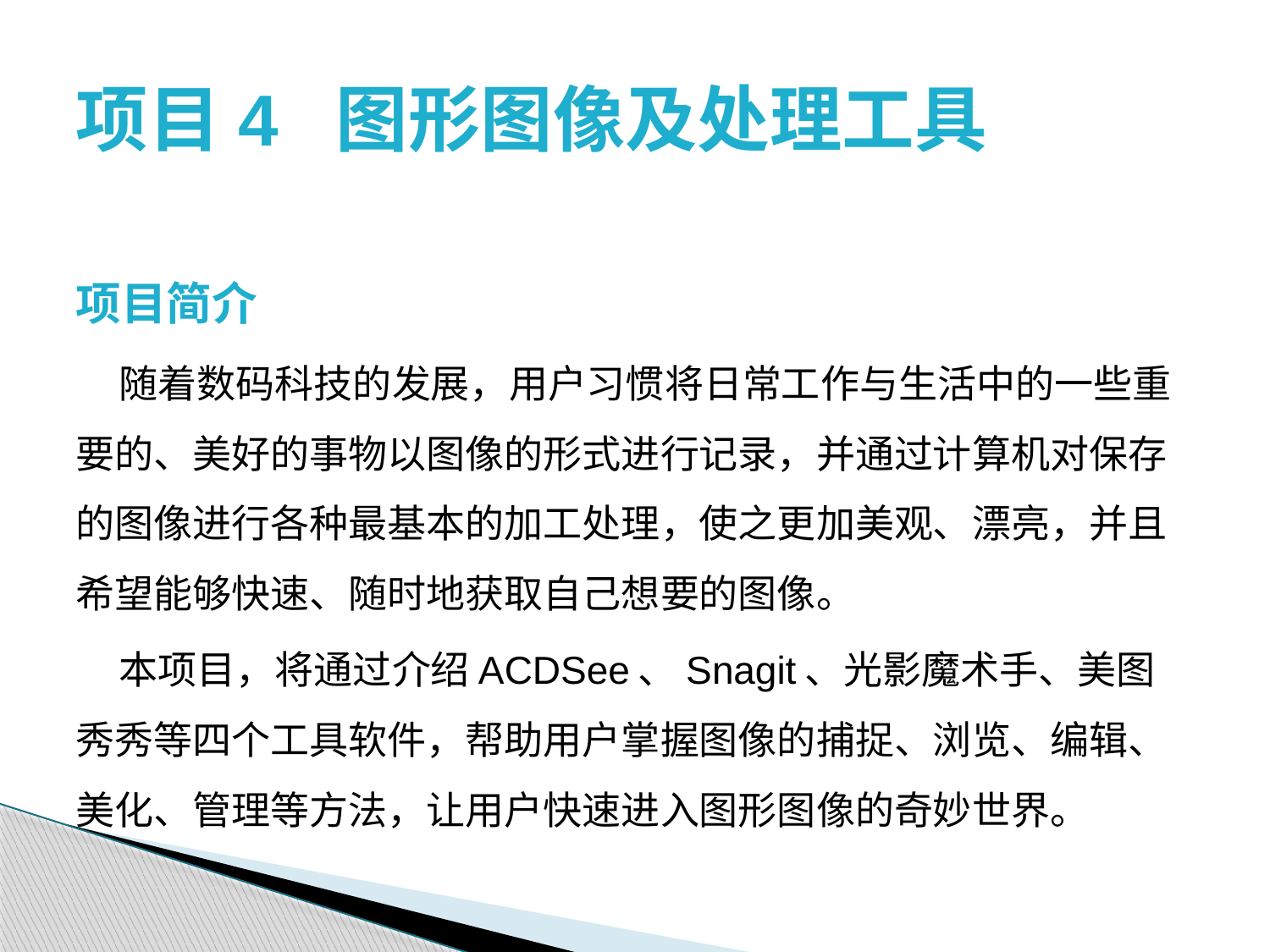

# 项目4  图形图像及处理工具
项目简介
    随着数码科技的发展，用户习惯将日常工作与生活中的一些重要的、美好的事物以图像的形式进行记录，并通过计算机对保存的图像进行各种最基本的加工处理，使之更加美观、漂亮，并且希望能够快速、随时地获取自己想要的图像。
    本项目，将通过介绍ACDSee、Snagit、光影魔术手、美图秀秀等四个工具软件，帮助用户掌握图像的捕捉、浏览、编辑、美化、管理等方法，让用户快速进入图形图像的奇妙世界。